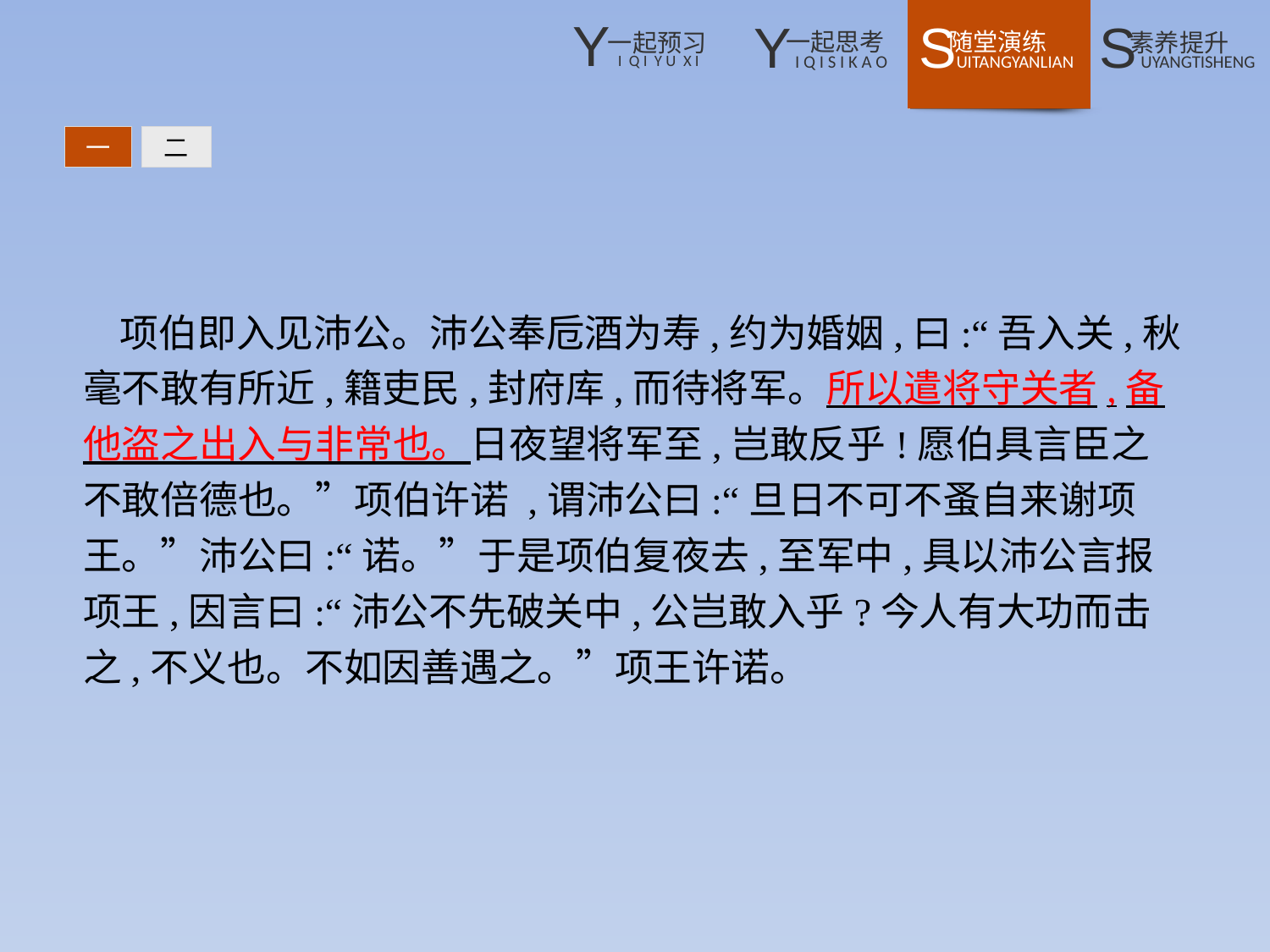

一
二
项伯即入见沛公。沛公奉卮酒为寿,约为婚姻,曰:“吾入关,秋毫不敢有所近,籍吏民,封府库,而待将军。所以遣将守关者,备他盗之出入与非常也。日夜望将军至,岂敢反乎!愿伯具言臣之不敢倍德也。”项伯许诺 ,谓沛公曰:“旦日不可不蚤自来谢项王。”沛公曰:“诺。”于是项伯复夜去,至军中,具以沛公言报项王,因言曰:“沛公不先破关中,公岂敢入乎?今人有大功而击之,不义也。不如因善遇之。”项王许诺。